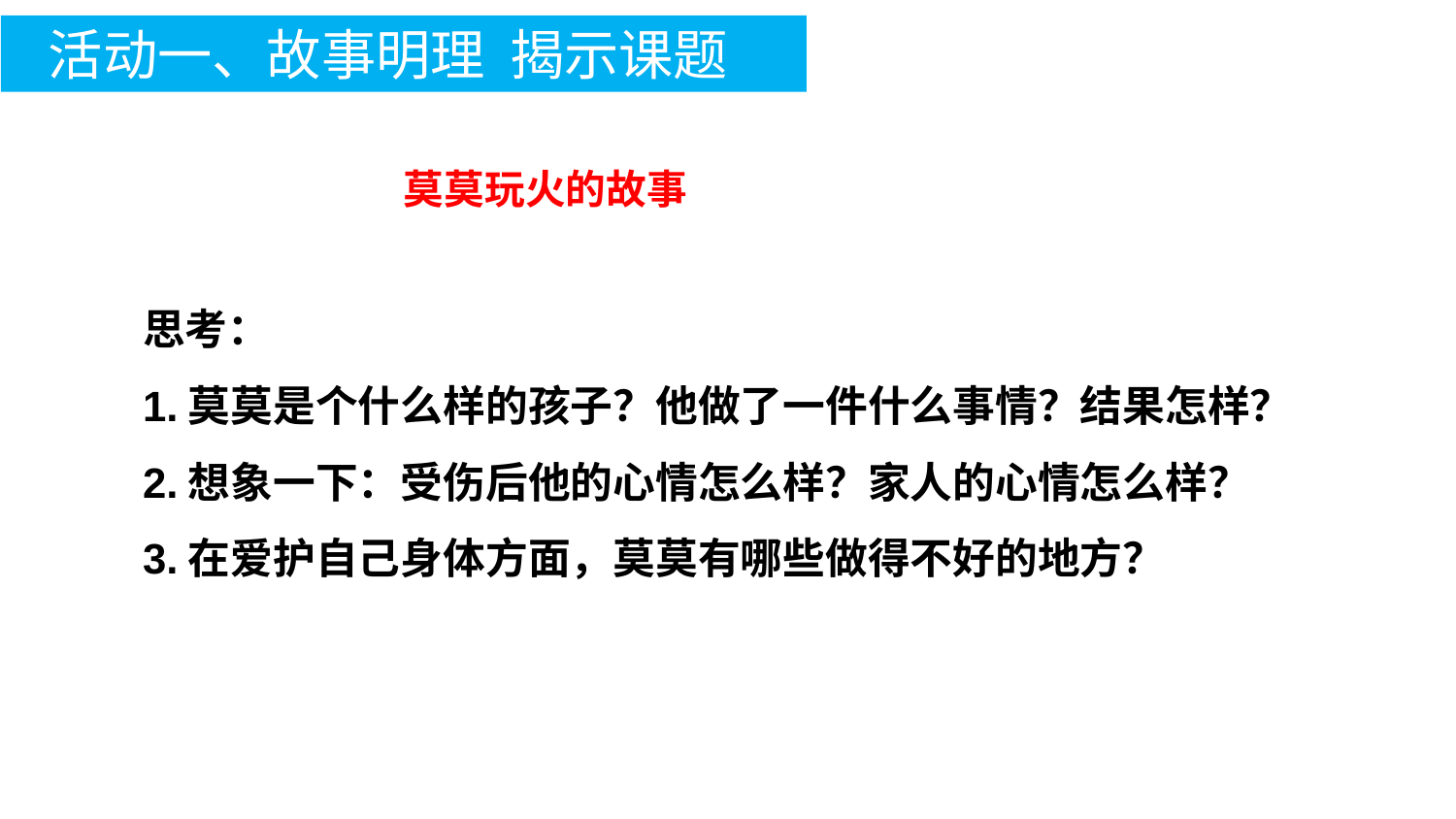

活动一、故事明理  揭示课题
莫莫玩火的故事
思考：
1.莫莫是个什么样的孩子？他做了一件什么事情？结果怎样？
2.想象一下：受伤后他的心情怎么样？家人的心情怎么样？
3.在爱护自己身体方面，莫莫有哪些做得不好的地方？